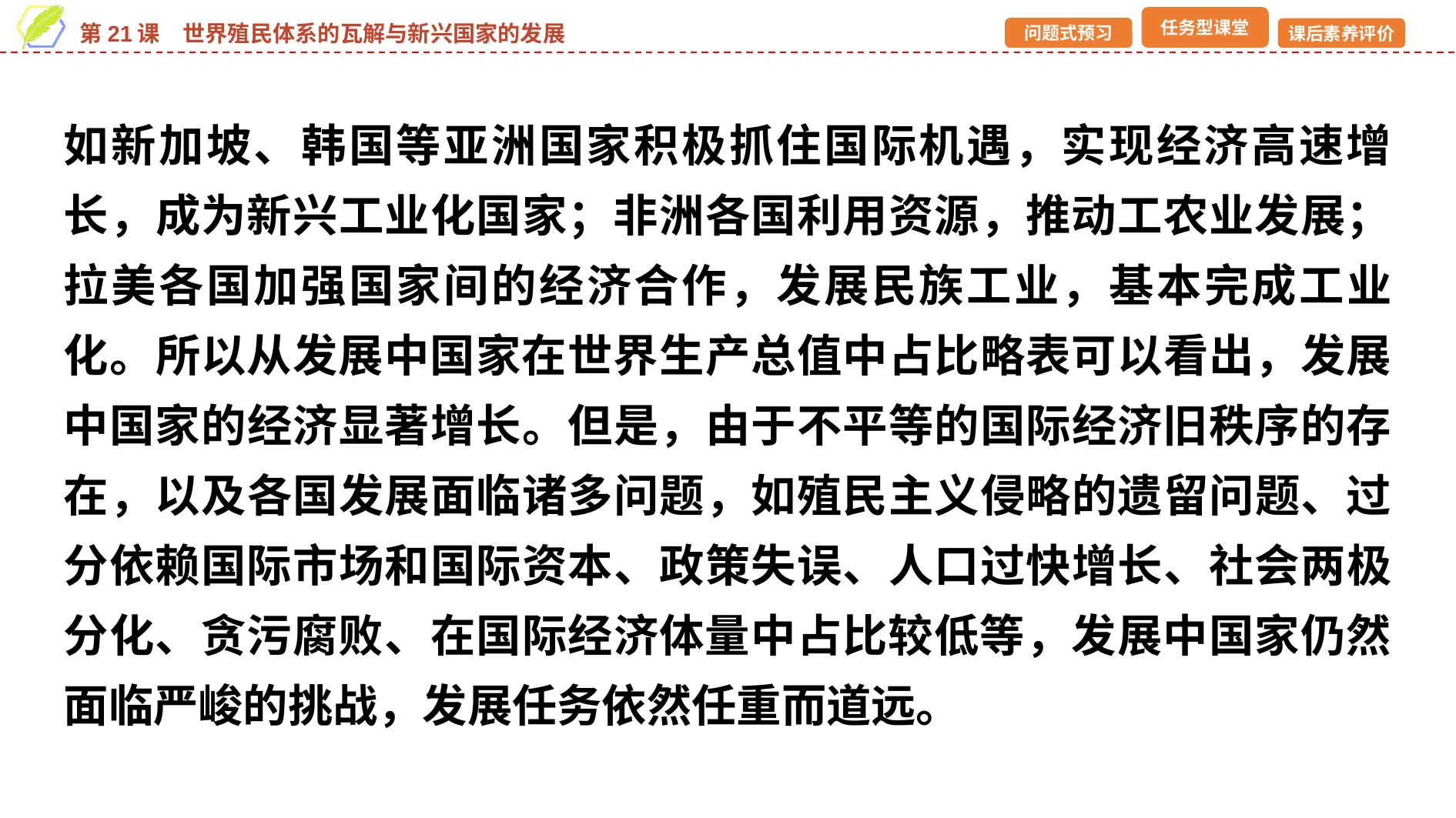

如新加坡、韩国等亚洲国家积极抓住国际机遇，实现经济高速增长，成为新兴工业化国家；非洲各国利用资源，推动工农业发展；拉美各国加强国家间的经济合作，发展民族工业，基本完成工业化。所以从发展中国家在世界生产总值中占比略表可以看出，发展中国家的经济显著增长。但是，由于不平等的国际经济旧秩序的存在，以及各国发展面临诸多问题，如殖民主义侵略的遗留问题、过分依赖国际市场和国际资本、政策失误、人口过快增长、社会两极分化、贪污腐败、在国际经济体量中占比较低等，发展中国家仍然面临严峻的挑战，发展任务依然任重而道远。